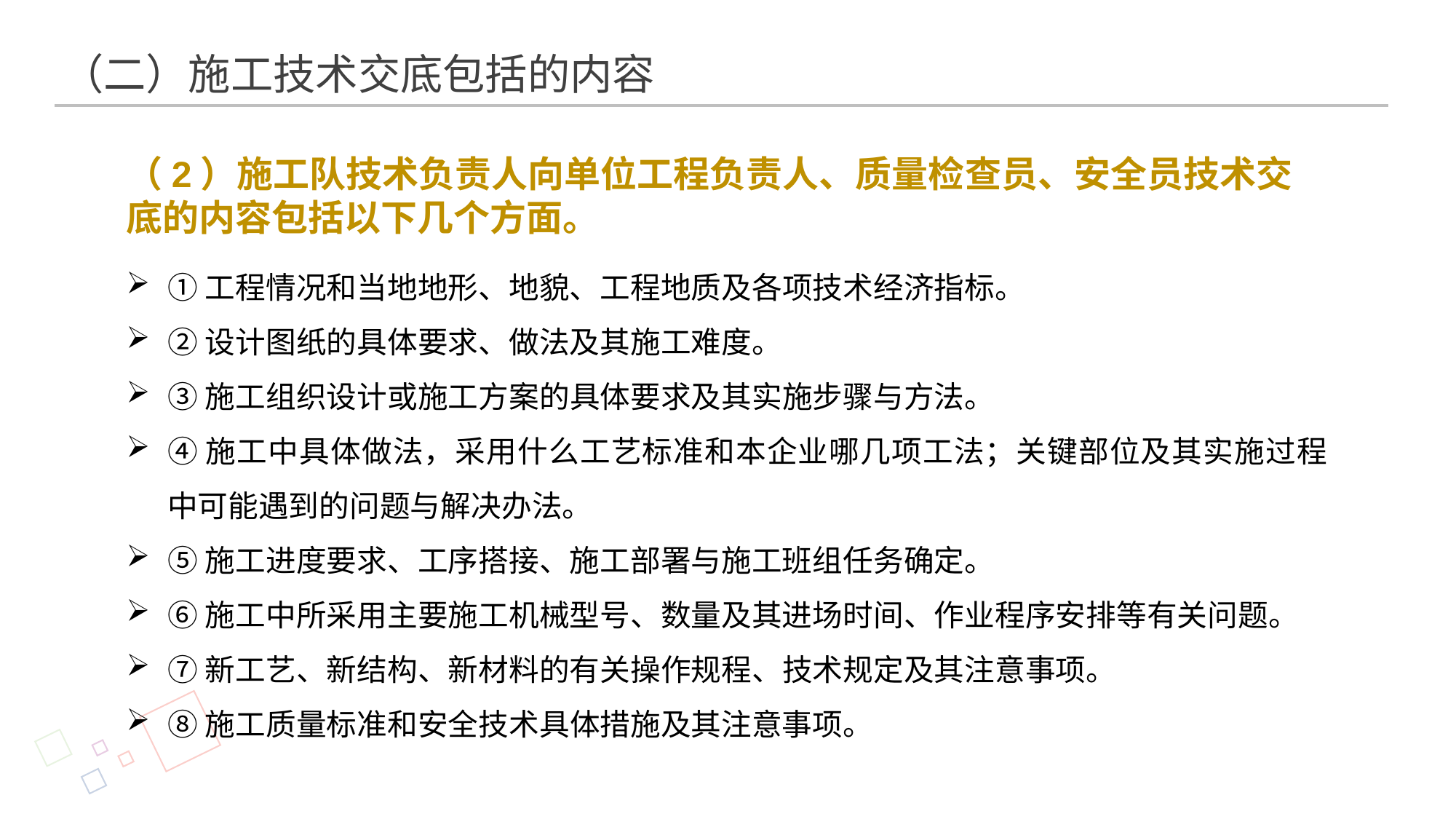

（二）施工技术交底包括的内容
（2）施工队技术负责人向单位工程负责人、质量检查员、安全员技术交底的内容包括以下几个方面。
①工程情况和当地地形、地貌、工程地质及各项技术经济指标。
②设计图纸的具体要求、做法及其施工难度。
③施工组织设计或施工方案的具体要求及其实施步骤与方法。
④施工中具体做法，采用什么工艺标准和本企业哪几项工法；关键部位及其实施过程中可能遇到的问题与解决办法。
⑤施工进度要求、工序搭接、施工部署与施工班组任务确定。
⑥施工中所采用主要施工机械型号、数量及其进场时间、作业程序安排等有关问题。
⑦新工艺、新结构、新材料的有关操作规程、技术规定及其注意事项。
⑧施工质量标准和安全技术具体措施及其注意事项。